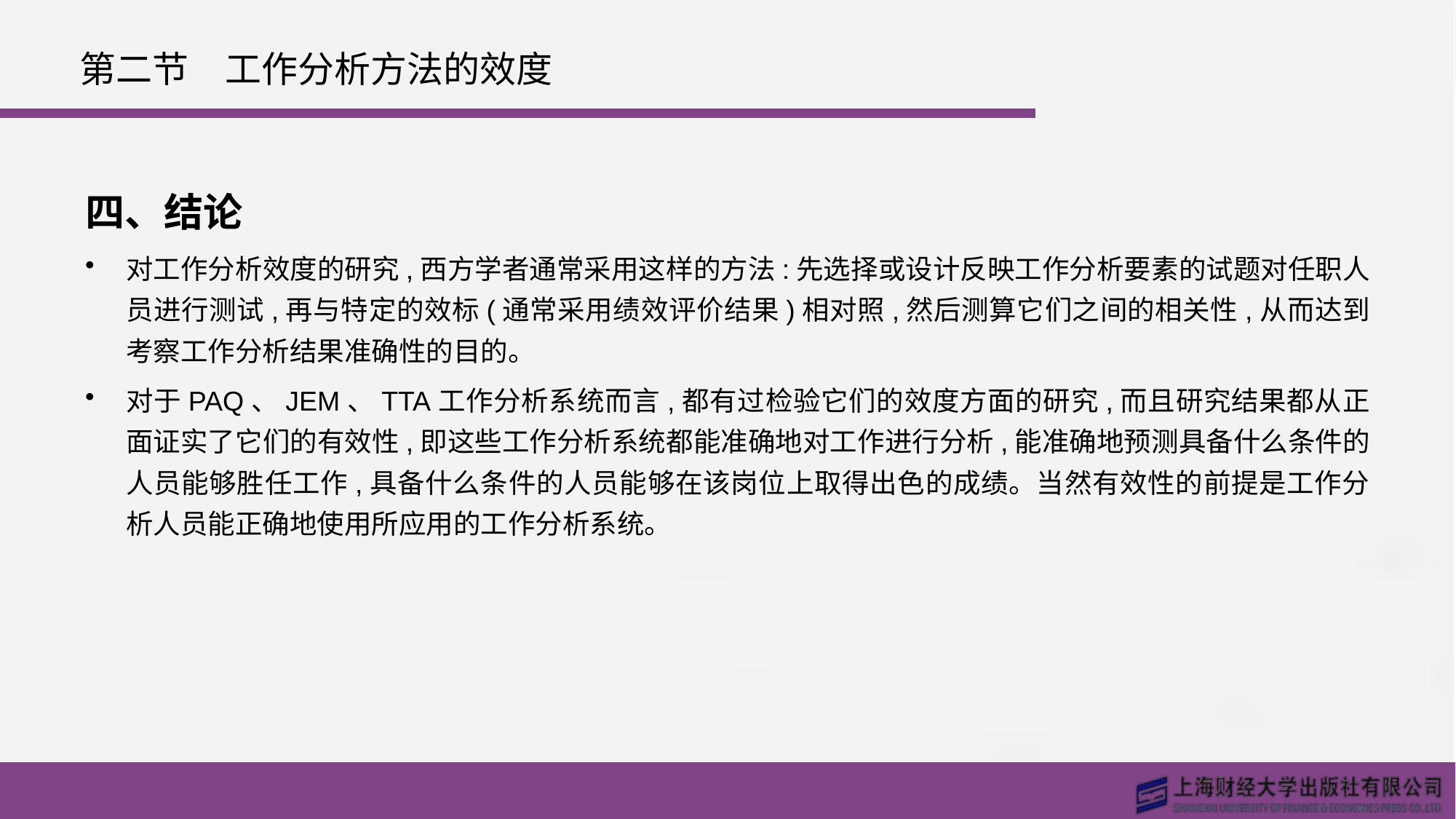

# 第二节　工作分析方法的效度
四、结论
对工作分析效度的研究,西方学者通常采用这样的方法:先选择或设计反映工作分析要素的试题对任职人员进行测试,再与特定的效标(通常采用绩效评价结果)相对照,然后测算它们之间的相关性,从而达到考察工作分析结果准确性的目的。
对于PAQ、JEM、TTA工作分析系统而言,都有过检验它们的效度方面的研究,而且研究结果都从正面证实了它们的有效性,即这些工作分析系统都能准确地对工作进行分析,能准确地预测具备什么条件的人员能够胜任工作,具备什么条件的人员能够在该岗位上取得出色的成绩。当然有效性的前提是工作分析人员能正确地使用所应用的工作分析系统。